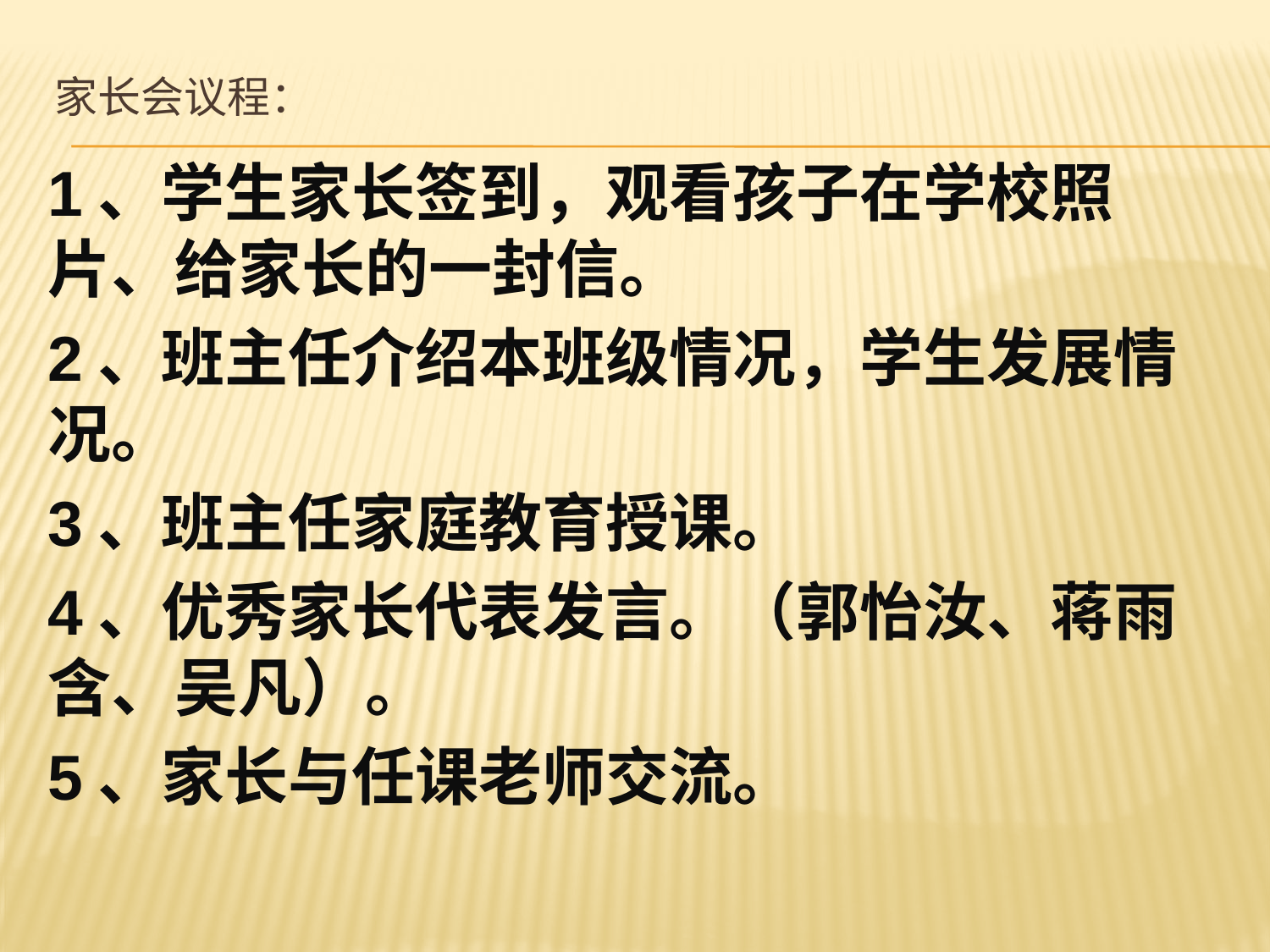

# 家长会议程：
1、学生家长签到，观看孩子在学校照片、给家长的一封信。
2、班主任介绍本班级情况，学生发展情况。
3、班主任家庭教育授课。
4、优秀家长代表发言。（郭怡汝、蒋雨含、吴凡）。
5、家长与任课老师交流。